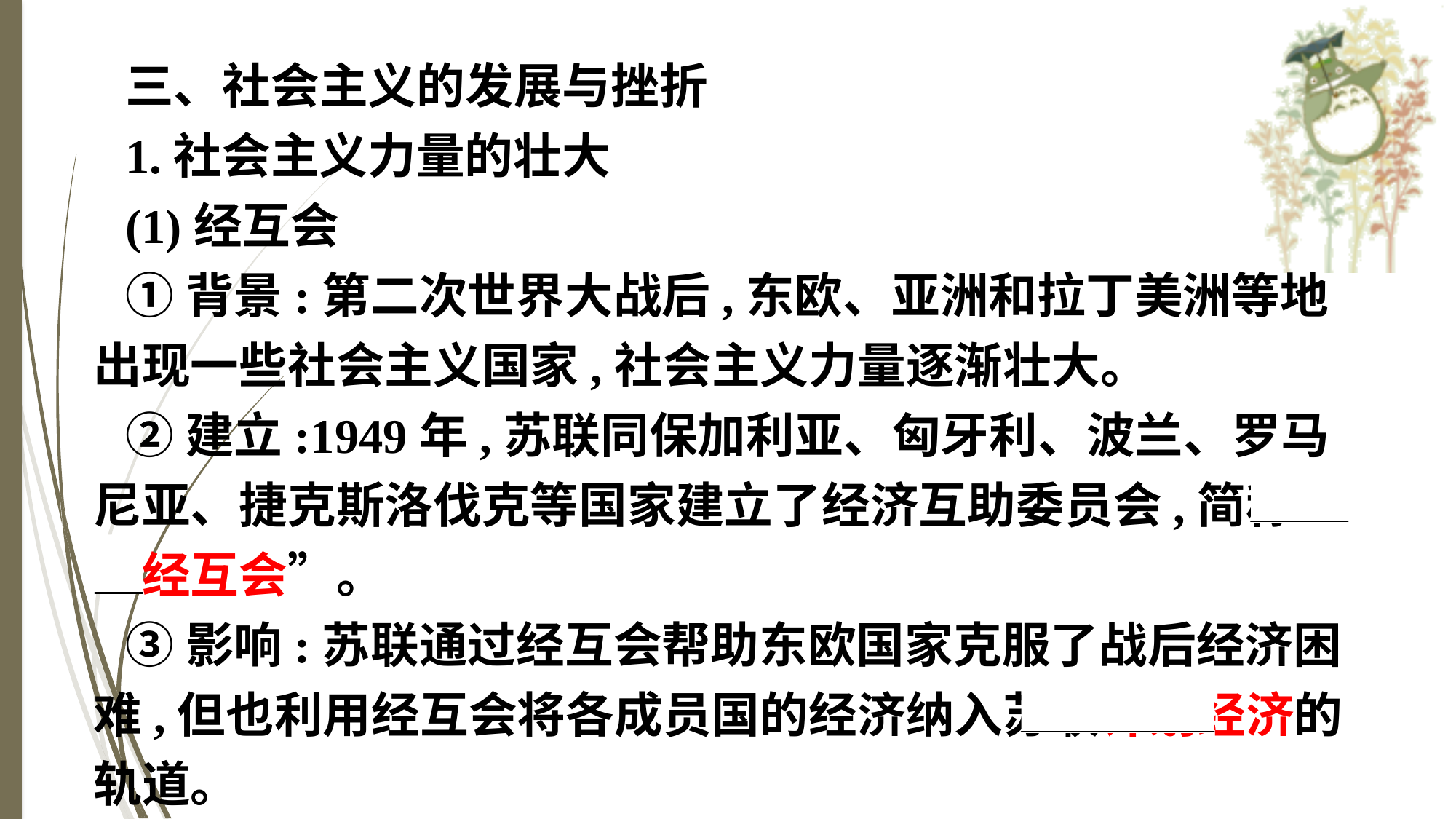

三、社会主义的发展与挫折
1.社会主义力量的壮大
(1)经互会
①背景:第二次世界大战后,东欧、亚洲和拉丁美洲等地出现一些社会主义国家,社会主义力量逐渐壮大。
②建立:1949年,苏联同保加利亚、匈牙利、波兰、罗马尼亚、捷克斯洛伐克等国家建立了经济互助委员会,简称“经互会”。
③影响:苏联通过经互会帮助东欧国家克服了战后经济困难,但也利用经互会将各成员国的经济纳入苏联计划经济的轨道。